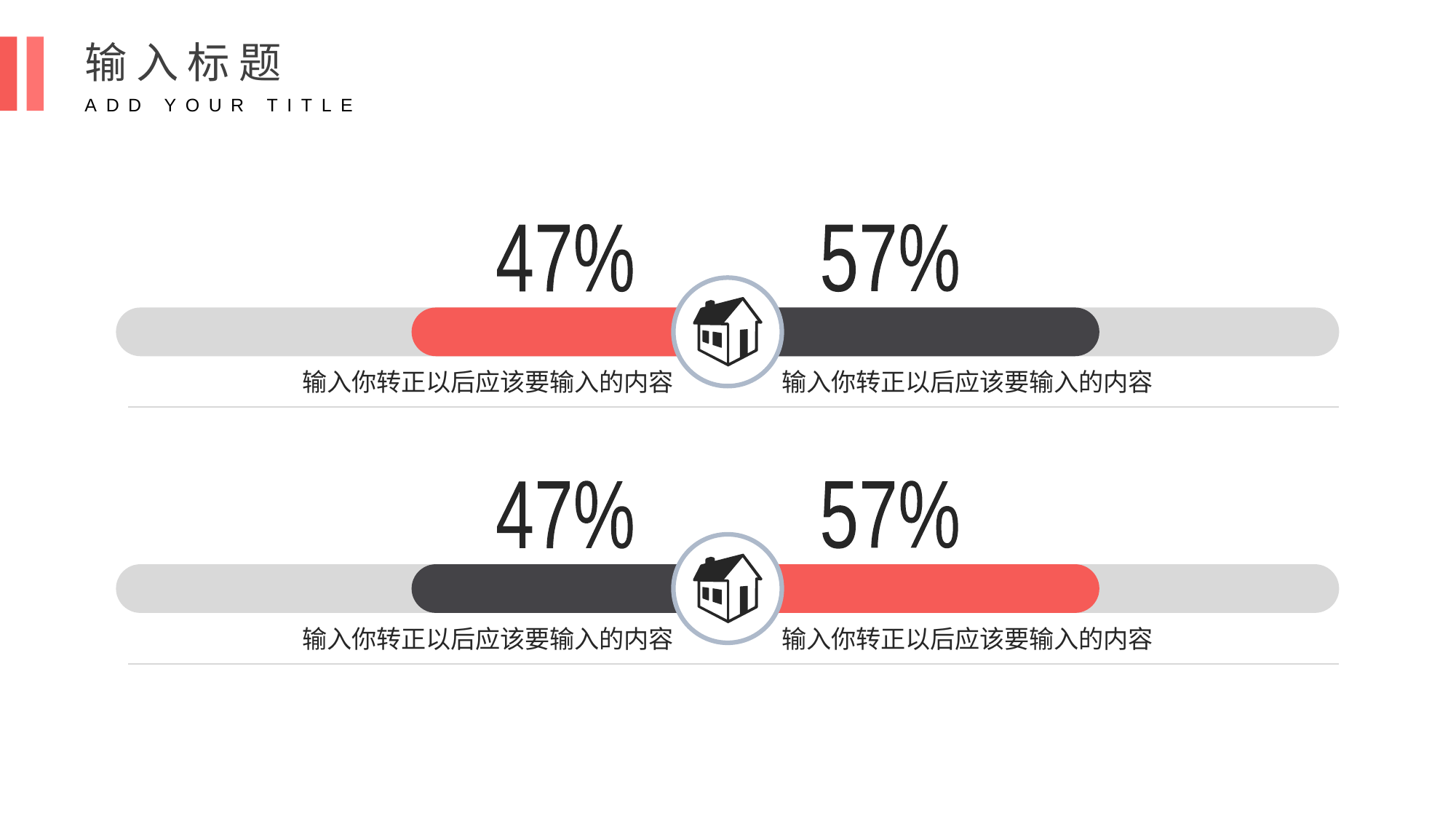

输入标题
ADD YOUR TITLE

47%
57%

输入你转正以后应该要输入的内容
输入你转正以后应该要输入的内容
47%
57%

输入你转正以后应该要输入的内容
输入你转正以后应该要输入的内容